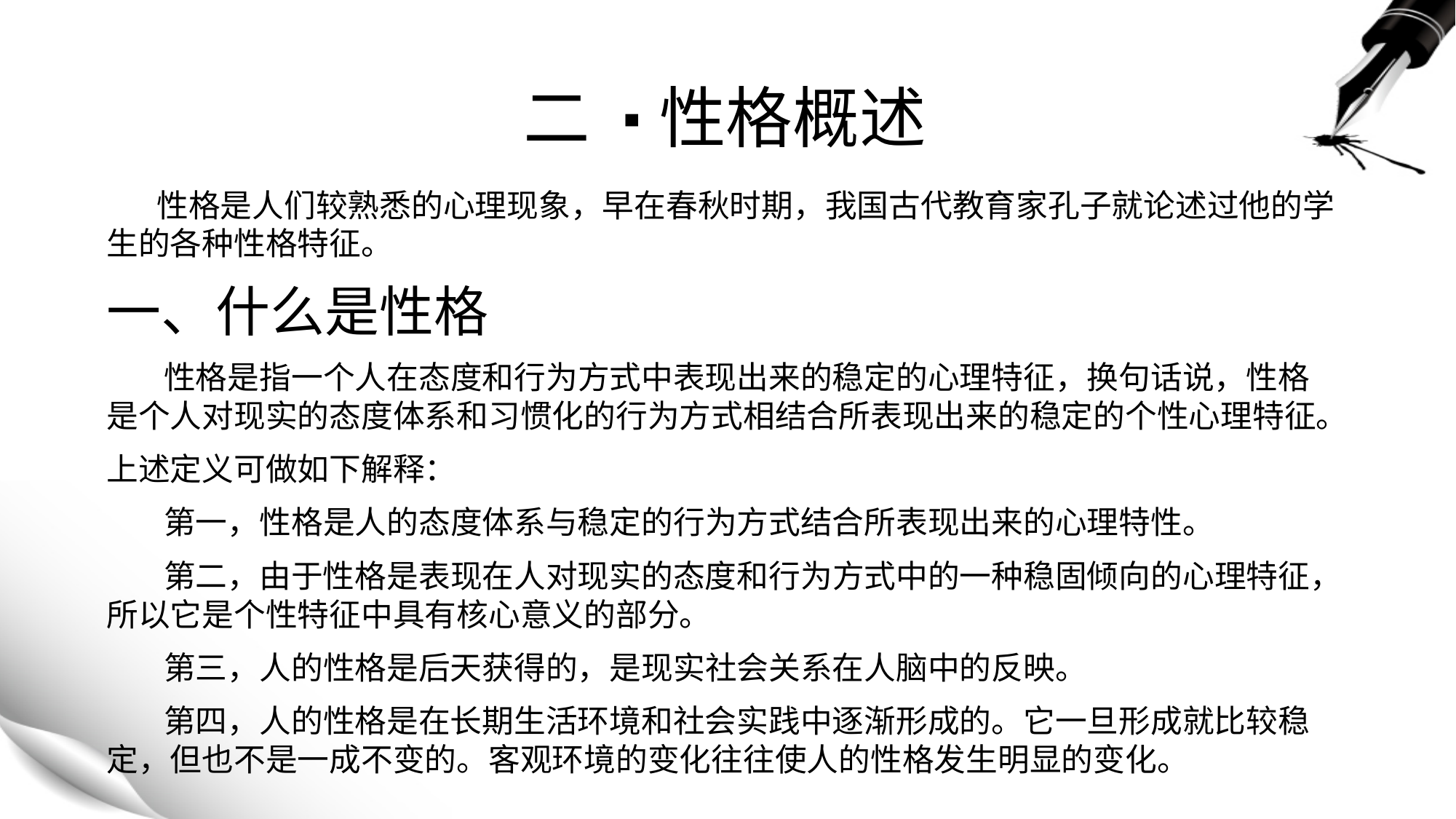

# 二 ·性格概述
      性格是人们较熟悉的心理现象，早在春秋时期，我国古代教育家孔子就论述过他的学生的各种性格特征。
一、什么是性格
       性格是指一个人在态度和行为方式中表现出来的稳定的心理特征，换句话说，性格是个人对现实的态度体系和习惯化的行为方式相结合所表现出来的稳定的个性心理特征。
上述定义可做如下解释：
       第一，性格是人的态度体系与稳定的行为方式结合所表现出来的心理特性。
       第二，由于性格是表现在人对现实的态度和行为方式中的一种稳固倾向的心理特征，所以它是个性特征中具有核心意义的部分。
       第三，人的性格是后天获得的，是现实社会关系在人脑中的反映。
       第四，人的性格是在长期生活环境和社会实践中逐渐形成的。它一旦形成就比较稳定，但也不是一成不变的。客观环境的变化往往使人的性格发生明显的变化。